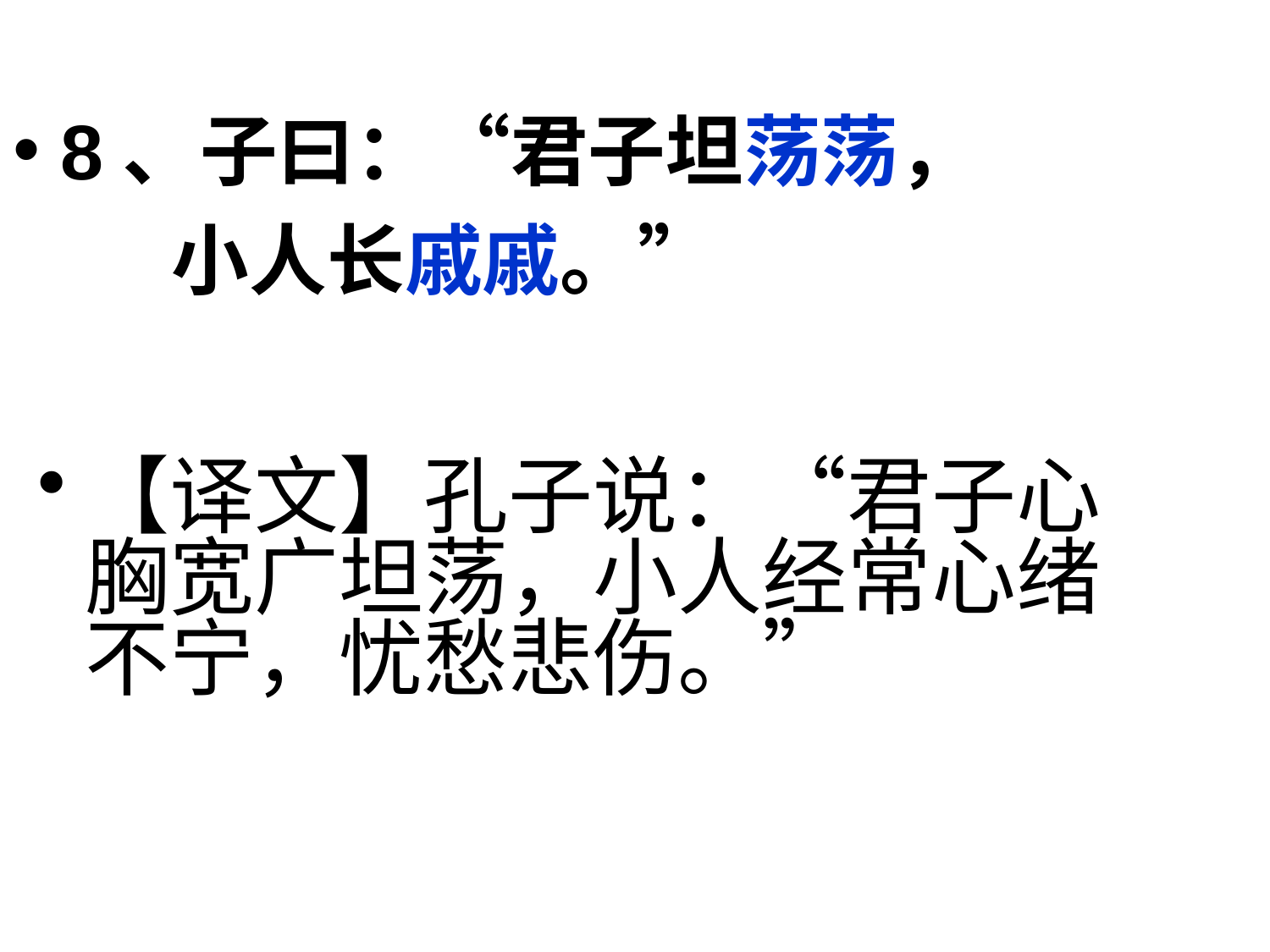

8、子曰：“君子坦荡荡，
        小人长戚戚。”
【译文】孔子说：“君子心胸宽广坦荡，小人经常心绪不宁，忧愁悲伤。”